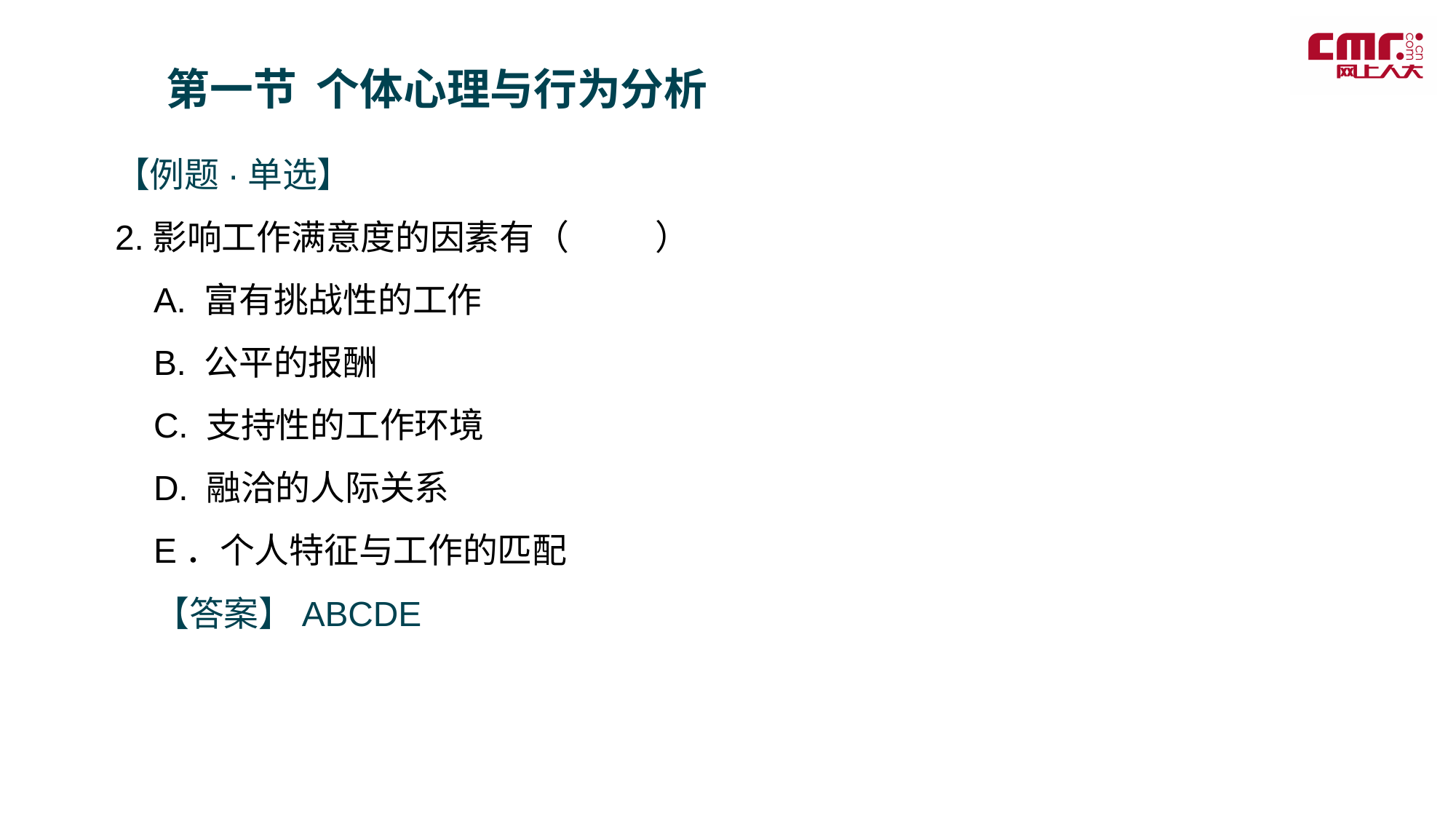

第一节  个体心理与行为分析
【例题·单选】
2.影响工作满意度的因素有（           ）
    A. 富有挑战性的工作
    B. 公平的报酬
    C. 支持性的工作环境
    D. 融洽的人际关系
    E．个人特征与工作的匹配
    【答案】ABCDE